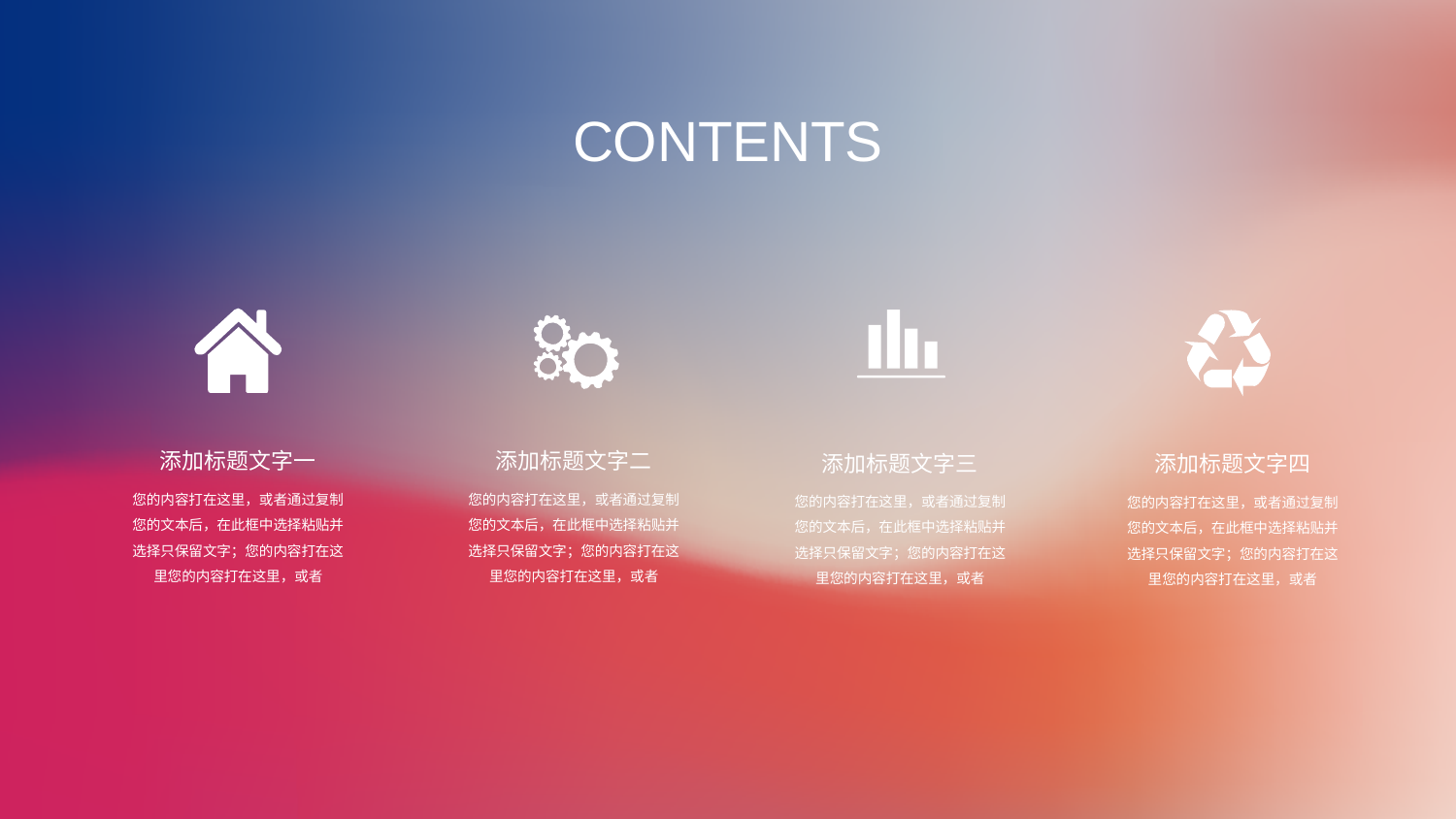

CONTENTS

添加标题文字一
您的内容打在这里，或者通过复制您的文本后，在此框中选择粘贴并选择只保留文字；您的内容打在这里您的内容打在这里，或者
添加标题文字二
您的内容打在这里，或者通过复制您的文本后，在此框中选择粘贴并选择只保留文字；您的内容打在这里您的内容打在这里，或者
添加标题文字三
您的内容打在这里，或者通过复制您的文本后，在此框中选择粘贴并选择只保留文字；您的内容打在这里您的内容打在这里，或者
添加标题文字四
您的内容打在这里，或者通过复制您的文本后，在此框中选择粘贴并选择只保留文字；您的内容打在这里您的内容打在这里，或者